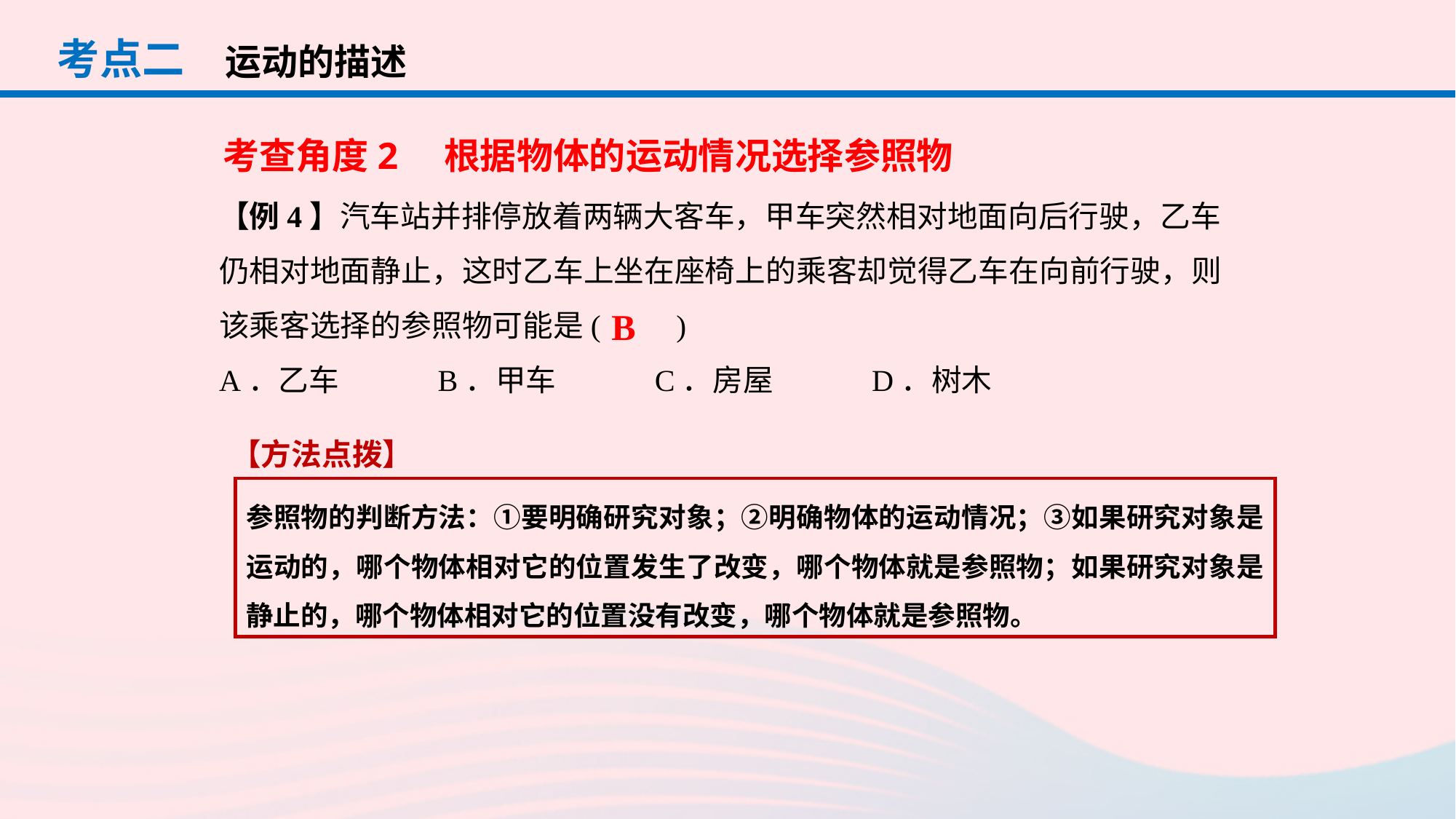

考点二
运动的描述
考查角度2　根据物体的运动情况选择参照物
【例4】汽车站并排停放着两辆大客车，甲车突然相对地面向后行驶，乙车仍相对地面静止，这时乙车上坐在座椅上的乘客却觉得乙车在向前行驶，则该乘客选择的参照物可能是(　　)
A．乙车　　　B．甲车　　　C．房屋　　　D．树木
B
【方法点拨】
参照物的判断方法：①要明确研究对象；②明确物体的运动情况；③如果研究对象是运动的，哪个物体相对它的位置发生了改变，哪个物体就是参照物；如果研究对象是静止的，哪个物体相对它的位置没有改变，哪个物体就是参照物。